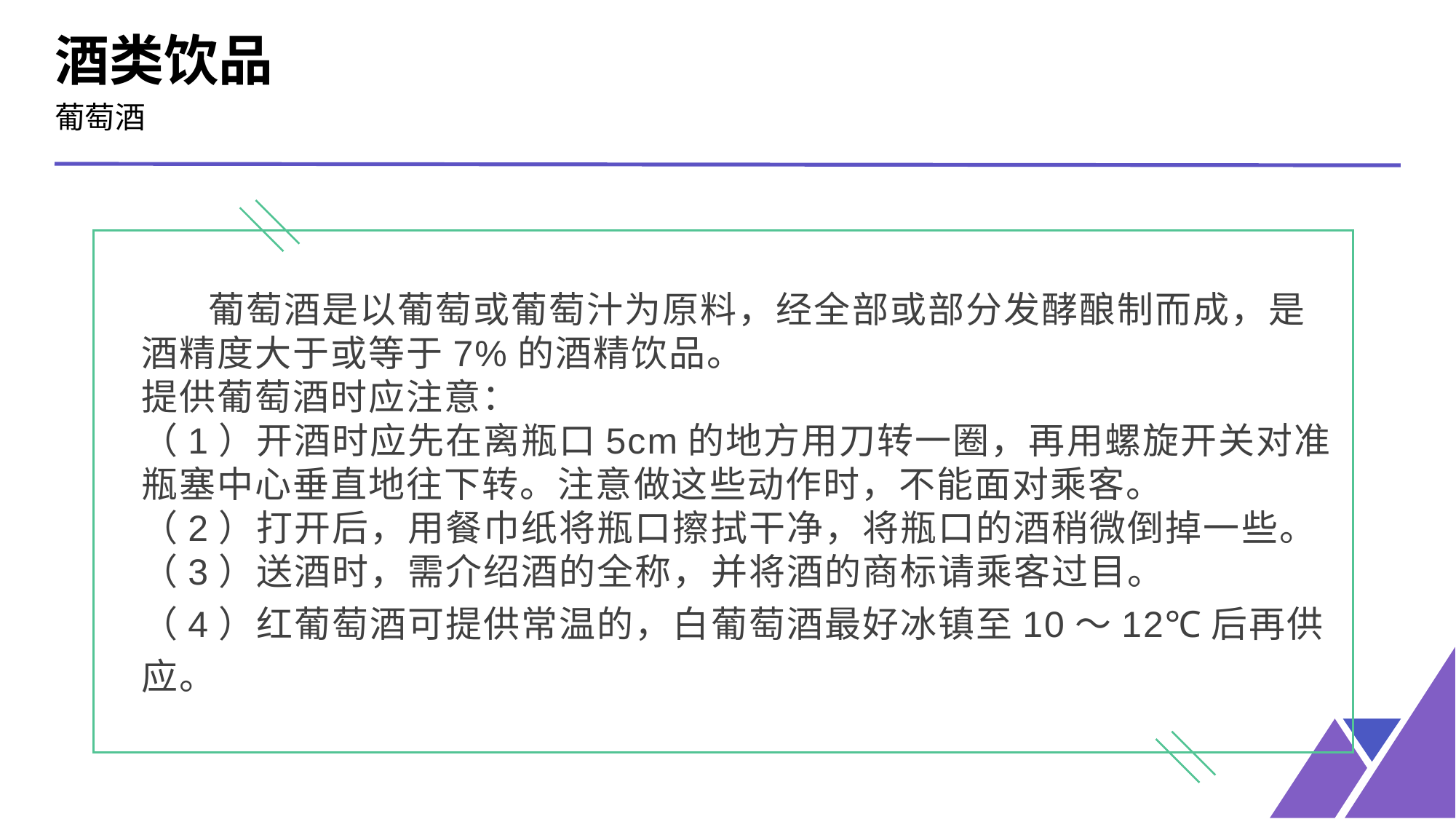

酒类饮品
葡萄酒

      葡萄酒是以葡萄或葡萄汁为原料，经全部或部分发酵酿制而成，是酒精度大于或等于7%的酒精饮品。
提供葡萄酒时应注意：
（1）开酒时应先在离瓶口5cm的地方用刀转一圈，再用螺旋开关对准瓶塞中心垂直地往下转。注意做这些动作时，不能面对乘客。
（2）打开后，用餐巾纸将瓶口擦拭干净，将瓶口的酒稍微倒掉一些。
（3）送酒时，需介绍酒的全称，并将酒的商标请乘客过目。
（4）红葡萄酒可提供常温的，白葡萄酒最好冰镇至10～12℃后再供应。